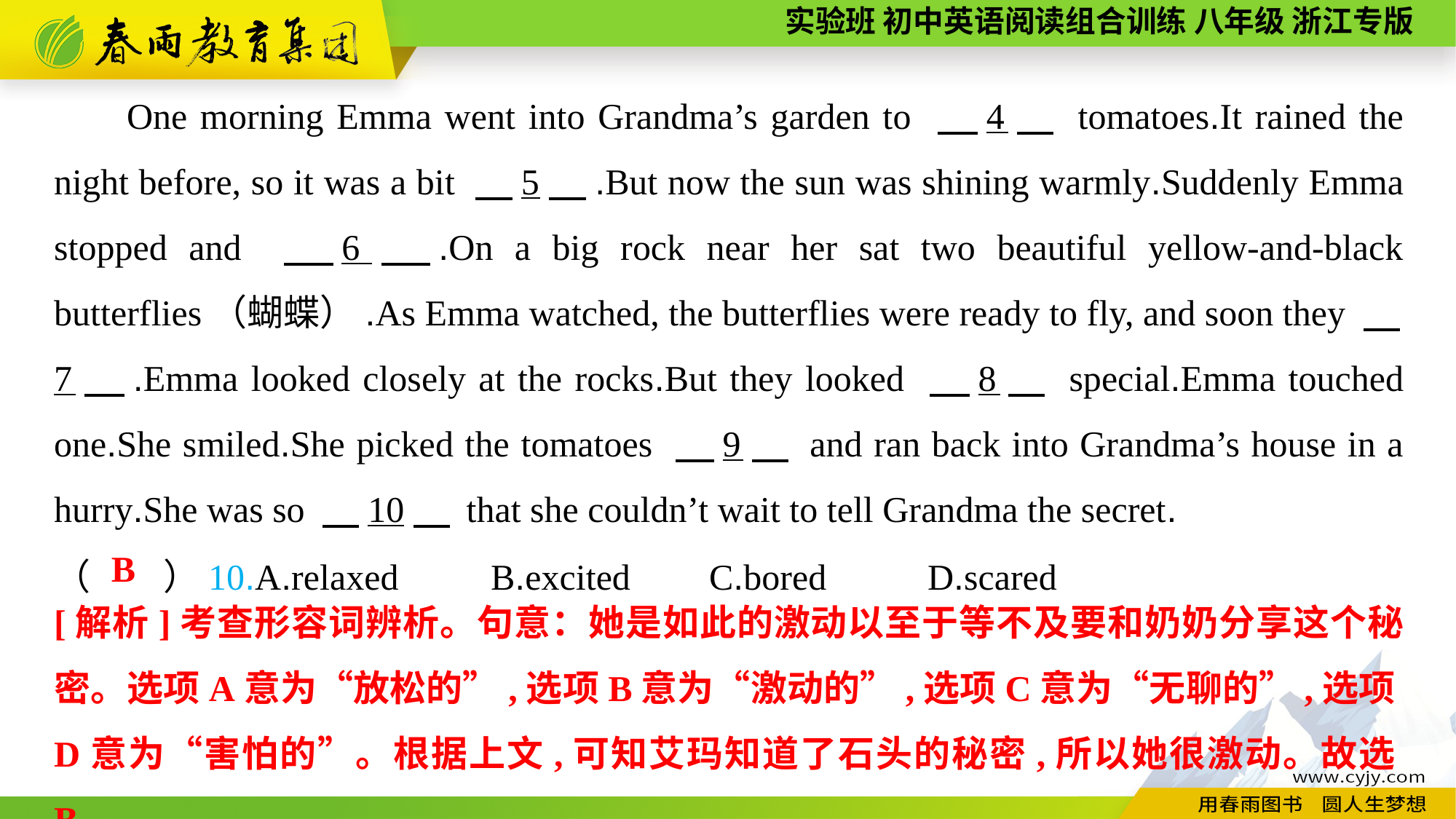

One morning Emma went into Grandma’s garden to 　4　 tomatoes.It rained the night before, so it was a bit 　5　.But now the sun was shining warmly.Suddenly Emma stopped and 　6　.On a big rock near her sat two beautiful yellow-and-black butterflies（蝴蝶）.As Emma watched, the butterflies were ready to fly, and soon they 　7　.Emma looked closely at the rocks.But they looked 　8　 special.Emma touched one.She smiled.She picked the tomatoes 　9　 and ran back into Grandma’s house in a hurry.She was so 　10　 that she couldn’t wait to tell Grandma the secret.
（　　）10.A.relaxed	B.excited	C.bored	D.scared
B
[解析]考查形容词辨析。句意：她是如此的激动以至于等不及要和奶奶分享这个秘密。选项A意为“放松的”,选项B意为“激动的”,选项C意为“无聊的”,选项D意为“害怕的”。根据上文,可知艾玛知道了石头的秘密,所以她很激动。故选B。